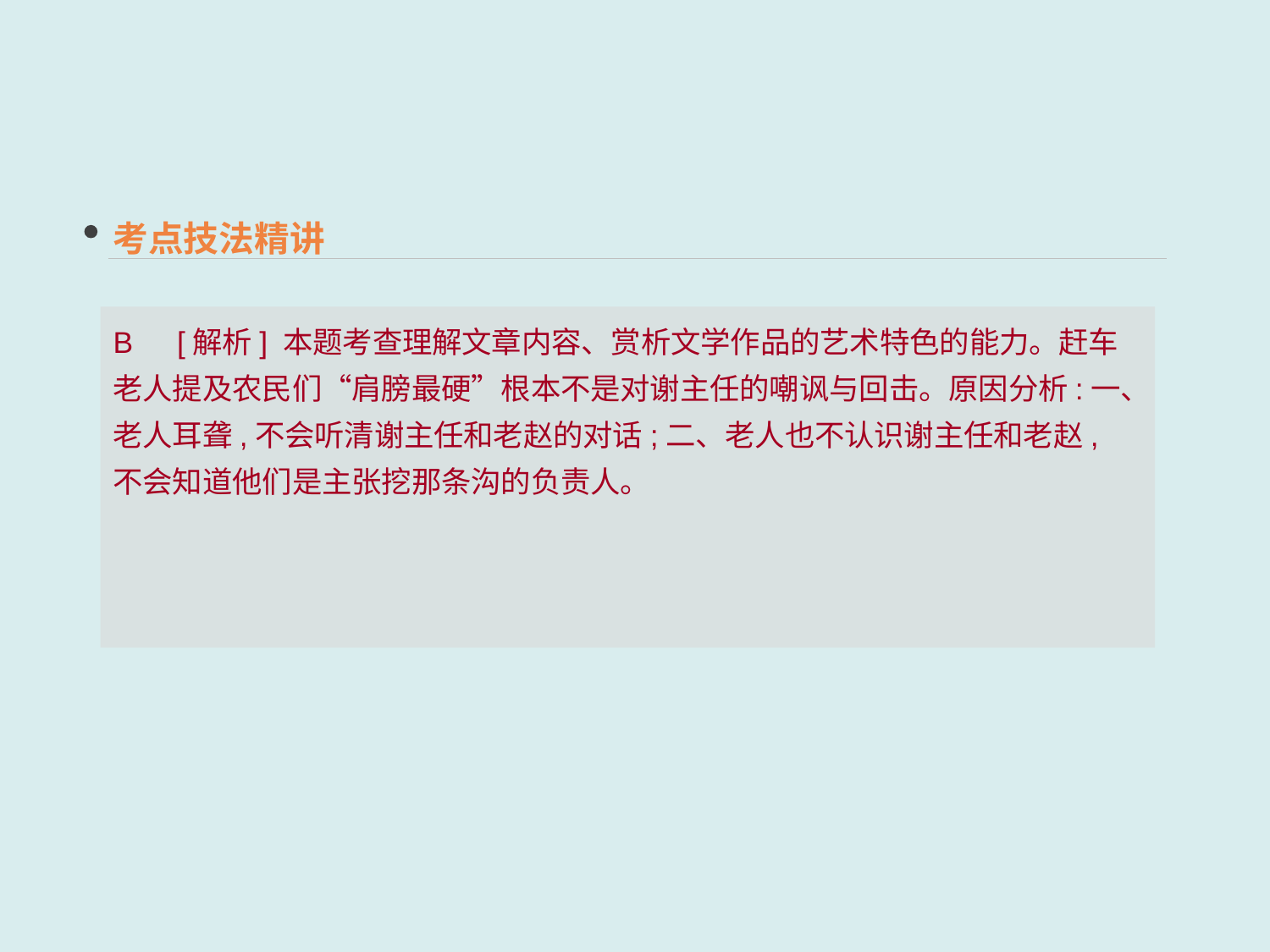

考点技法精讲

B　[解析] 本题考查理解文章内容、赏析文学作品的艺术特色的能力。赶车老人提及农民们“肩膀最硬”根本不是对谢主任的嘲讽与回击。原因分析:一、老人耳聋,不会听清谢主任和老赵的对话;二、老人也不认识谢主任和老赵,不会知道他们是主张挖那条沟的负责人。